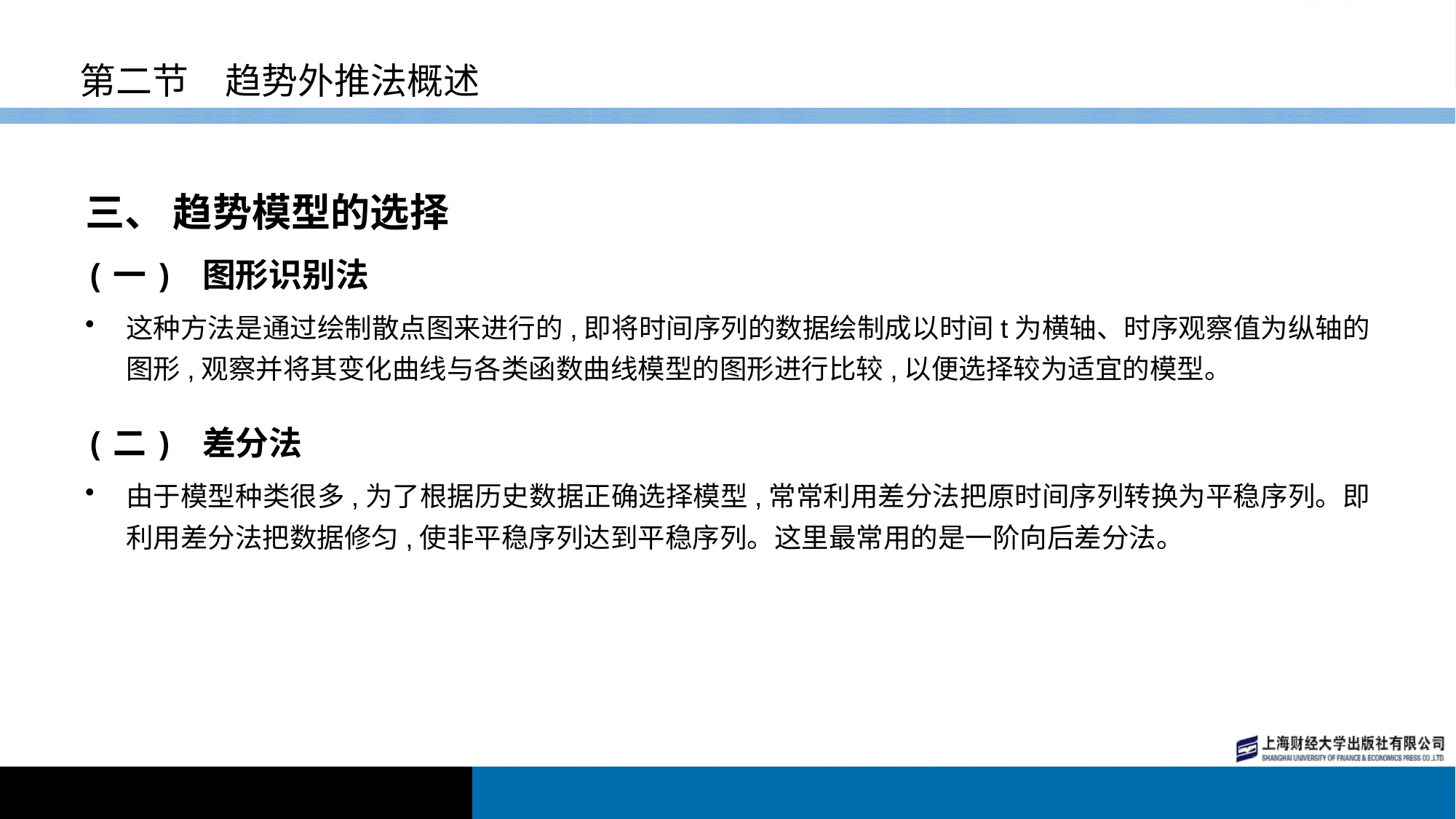

# 第二节　趋势外推法概述
三、 趋势模型的选择
(一) 图形识别法
这种方法是通过绘制散点图来进行的,即将时间序列的数据绘制成以时间t为横轴、时序观察值为纵轴的图形,观察并将其变化曲线与各类函数曲线模型的图形进行比较,以便选择较为适宜的模型。
(二) 差分法
由于模型种类很多,为了根据历史数据正确选择模型,常常利用差分法把原时间序列转换为平稳序列。即利用差分法把数据修匀,使非平稳序列达到平稳序列。这里最常用的是一阶向后差分法。
10